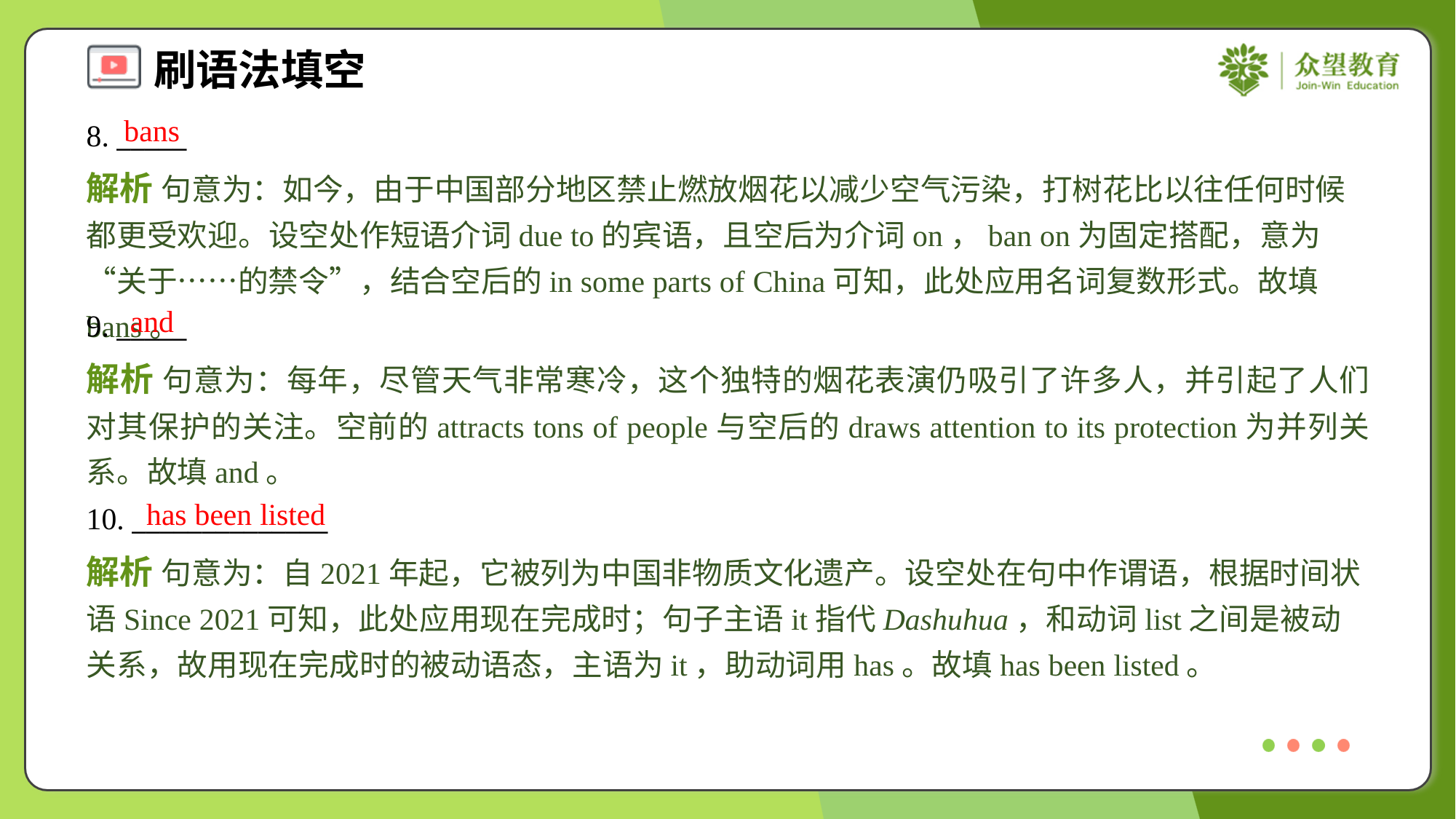

bans
8. _____
解析 句意为：如今，由于中国部分地区禁止燃放烟花以减少空气污染，打树花比以往任何时候都更受欢迎。设空处作短语介词due to的宾语，且空后为介词on，ban on为固定搭配，意为“关于……的禁令”，结合空后的in some parts of China可知，此处应用名词复数形式。故填bans。
and
9. _____
解析 句意为：每年，尽管天气非常寒冷，这个独特的烟花表演仍吸引了许多人，并引起了人们对其保护的关注。空前的attracts tons of people与空后的draws attention to its protection为并列关系。故填and。
has been listed
10. ______________
解析 句意为：自2021年起，它被列为中国非物质文化遗产。设空处在句中作谓语，根据时间状语Since 2021可知，此处应用现在完成时；句子主语it指代Dashuhua，和动词list之间是被动关系，故用现在完成时的被动语态，主语为it，助动词用has。故填has been listed。